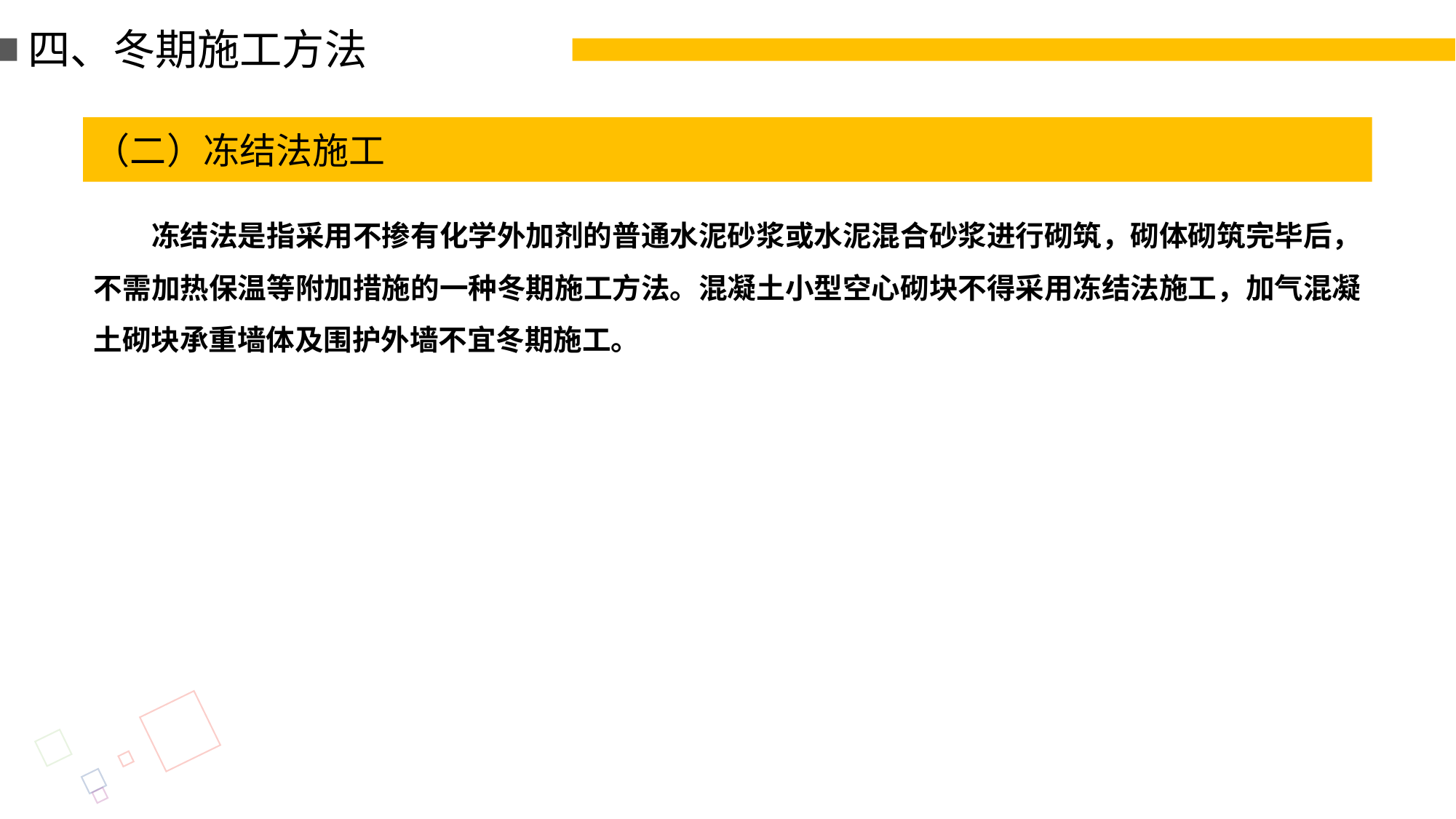

四、冬期施工方法
（二）冻结法施工
冻结法是指采用不掺有化学外加剂的普通水泥砂浆或水泥混合砂浆进行砌筑，砌体砌筑完毕后，不需加热保温等附加措施的一种冬期施工方法。混凝土小型空心砌块不得采用冻结法施工，加气混凝土砌块承重墙体及围护外墙不宜冬期施工。